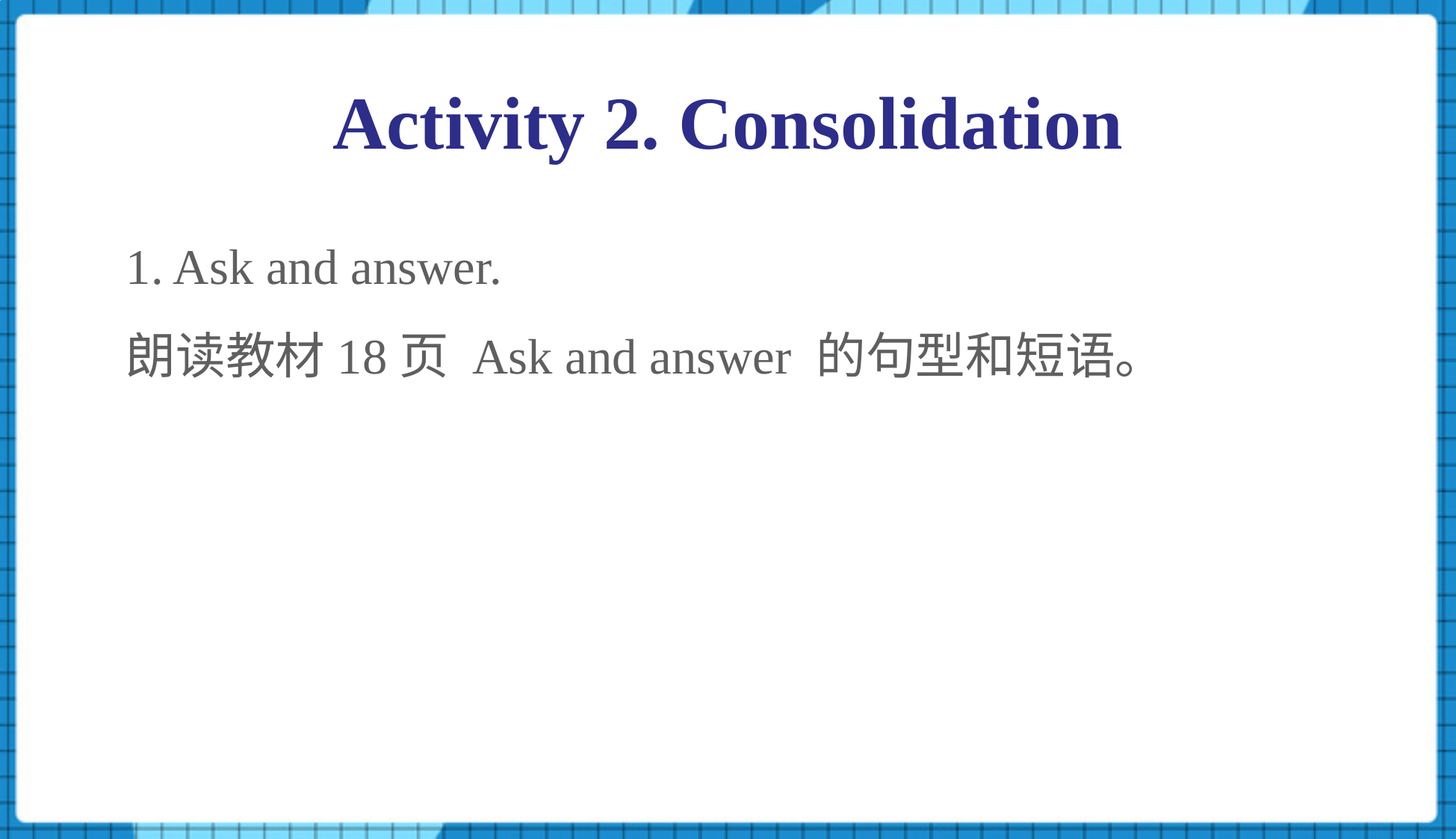

Activity 2. Consolidation
1. Ask and answer.
朗读教材18页 Ask and answer 的句型和短语。